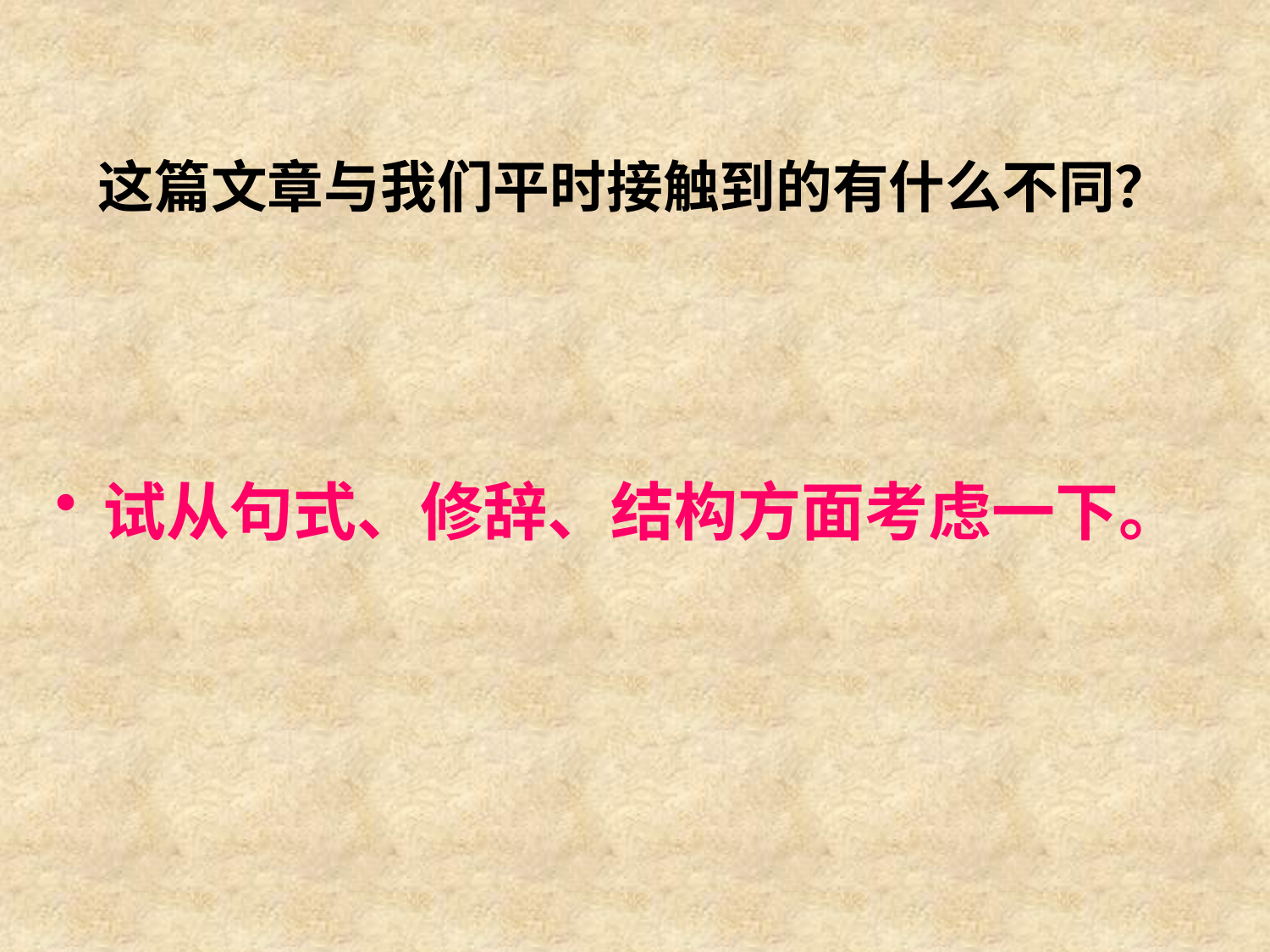

# 这篇文章与我们平时接触到的有什么不同？
试从句式、修辞、结构方面考虑一下。